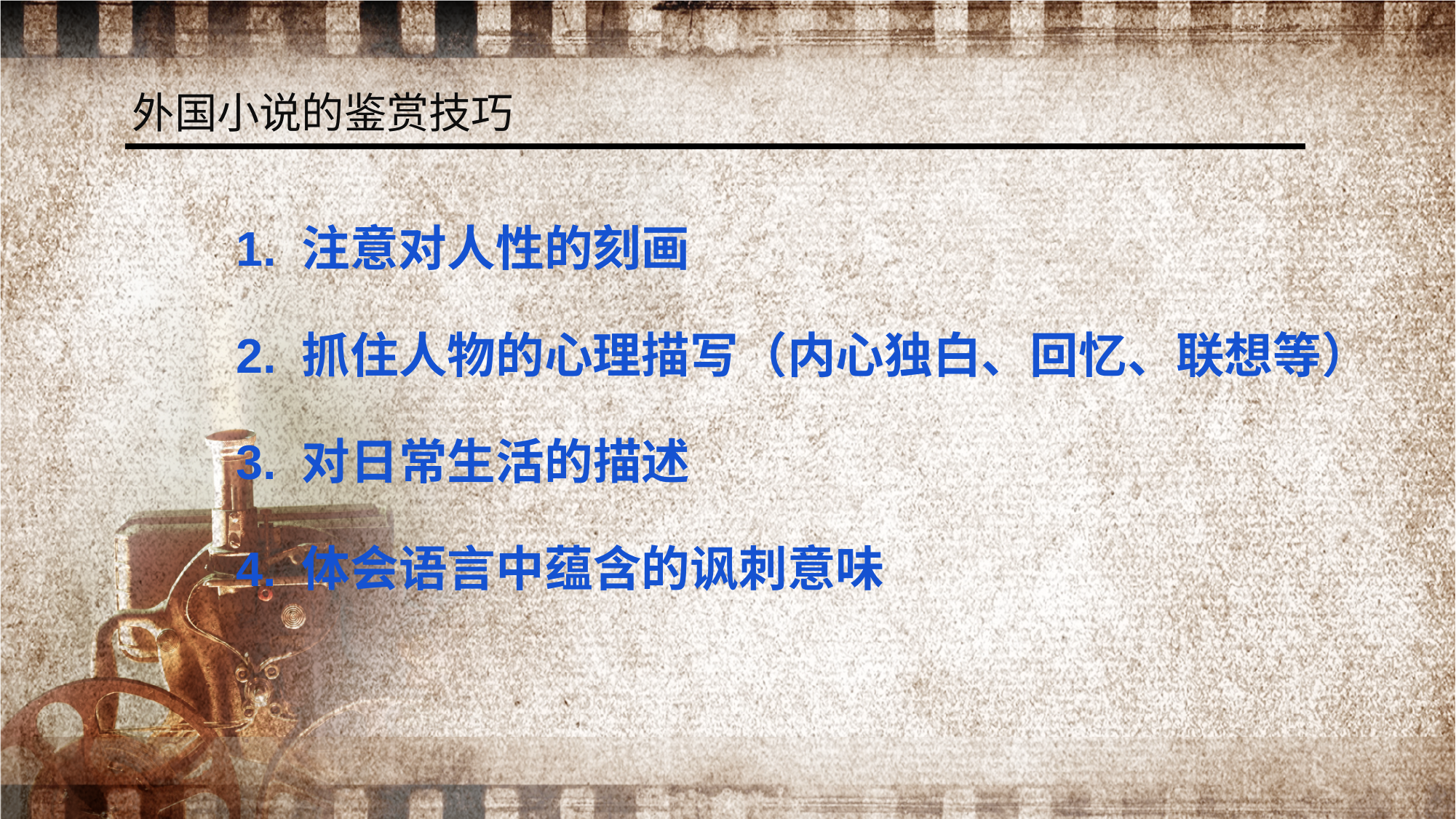

外国小说的鉴赏技巧

1. 注意对人性的刻画
2. 抓住人物的心理描写（内心独白、回忆、联想等）
3. 对日常生活的描述
4. 体会语言中蕴含的讽刺意味